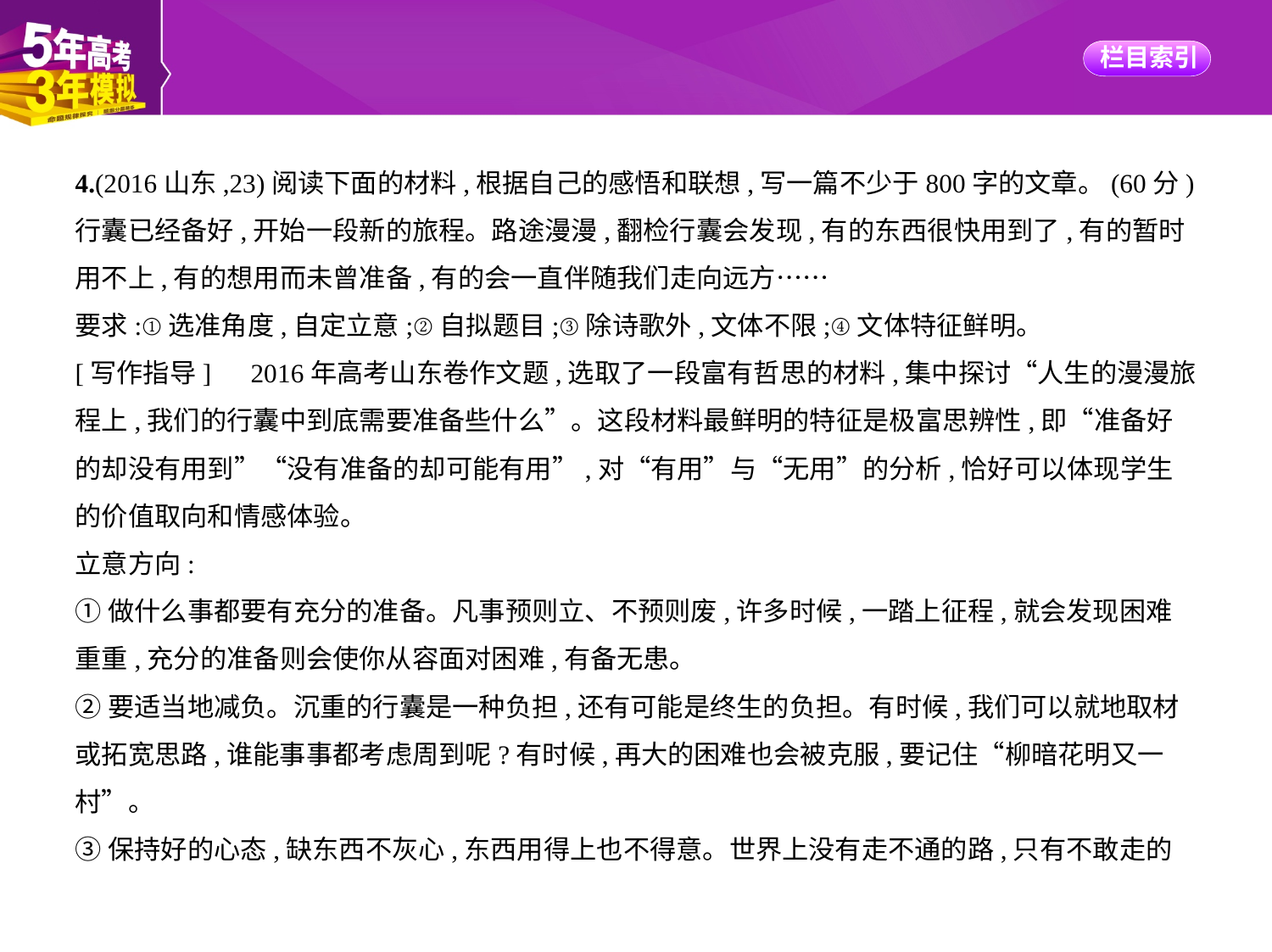

4.(2016山东,23)阅读下面的材料,根据自己的感悟和联想,写一篇不少于800字的文章。(60分)
行囊已经备好,开始一段新的旅程。路途漫漫,翻检行囊会发现,有的东西很快用到了,有的暂时
用不上,有的想用而未曾准备,有的会一直伴随我们走向远方……
要求:①选准角度,自定立意;②自拟题目;③除诗歌外,文体不限;④文体特征鲜明。
[写作指导]　2016年高考山东卷作文题,选取了一段富有哲思的材料,集中探讨“人生的漫漫旅
程上,我们的行囊中到底需要准备些什么”。这段材料最鲜明的特征是极富思辨性,即“准备好
的却没有用到”“没有准备的却可能有用”,对“有用”与“无用”的分析,恰好可以体现学生
的价值取向和情感体验。
立意方向:
①做什么事都要有充分的准备。凡事预则立、不预则废,许多时候,一踏上征程,就会发现困难
重重,充分的准备则会使你从容面对困难,有备无患。
②要适当地减负。沉重的行囊是一种负担,还有可能是终生的负担。有时候,我们可以就地取材
或拓宽思路,谁能事事都考虑周到呢?有时候,再大的困难也会被克服,要记住“柳暗花明又一
村”。
③保持好的心态,缺东西不灰心,东西用得上也不得意。世界上没有走不通的路,只有不敢走的